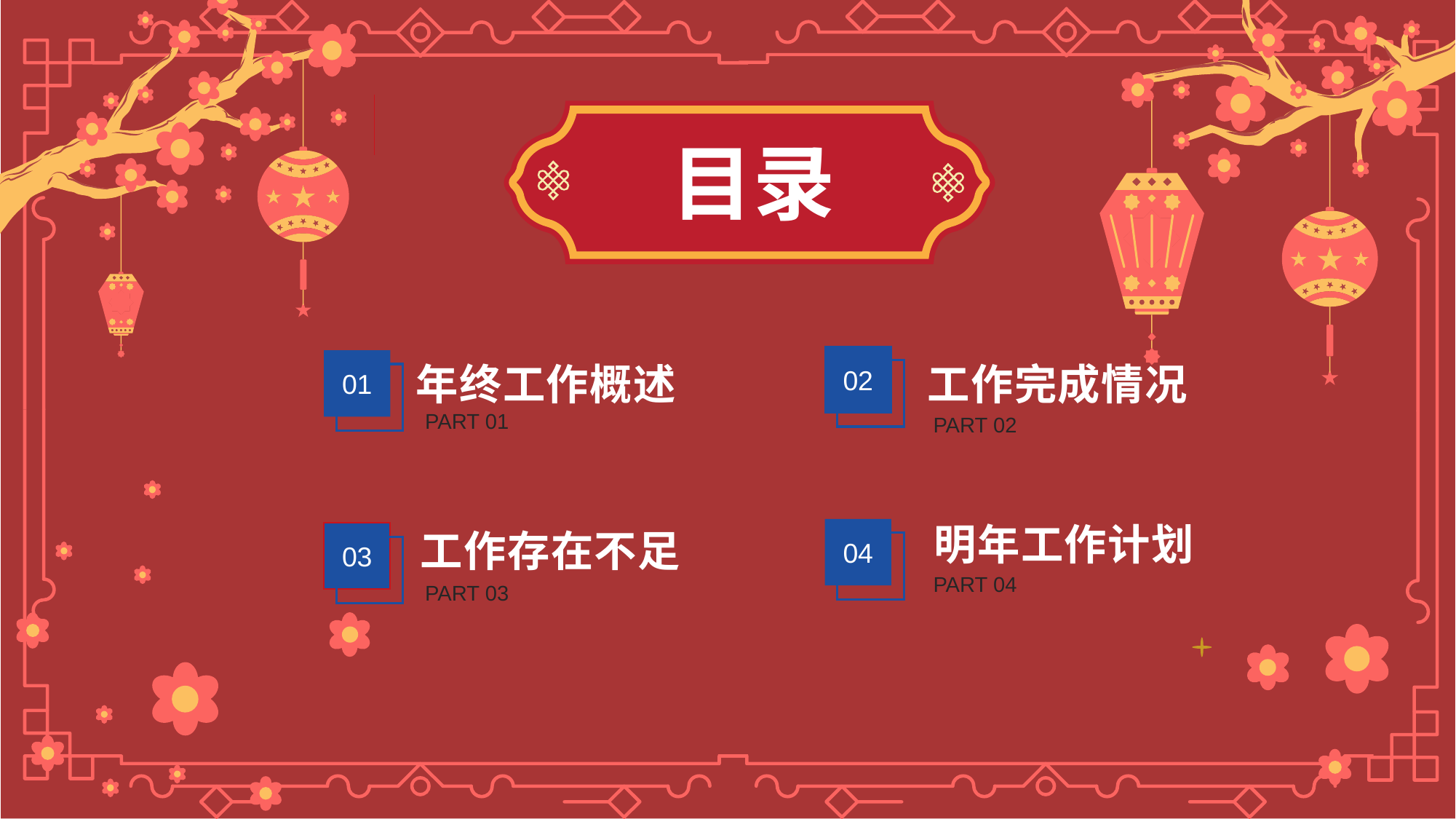

目录
02
01
工作完成情况
年终工作概述

PART 01
PART 02

明年工作计划
04
工作存在不足
03

PART 04
PART 03